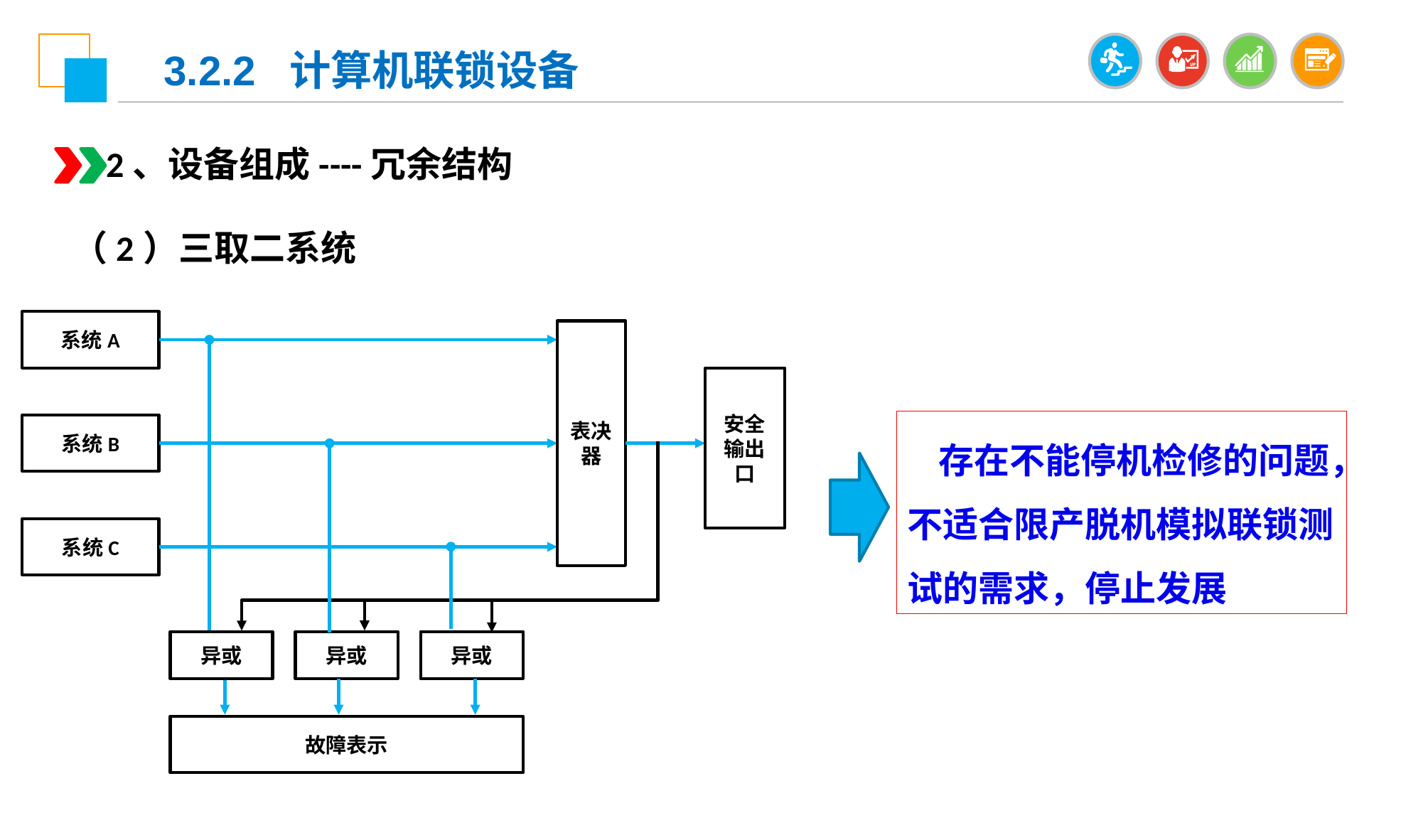

3.2.2  计算机联锁设备
2、设备组成----冗余结构

（2）三取二系统
系统A
表决器

安全输出口
系统B

系统C

异或
异或
异或

故障表示
存在不能停机检修的问题，不适合限产脱机模拟联锁测试的需求，停止发展